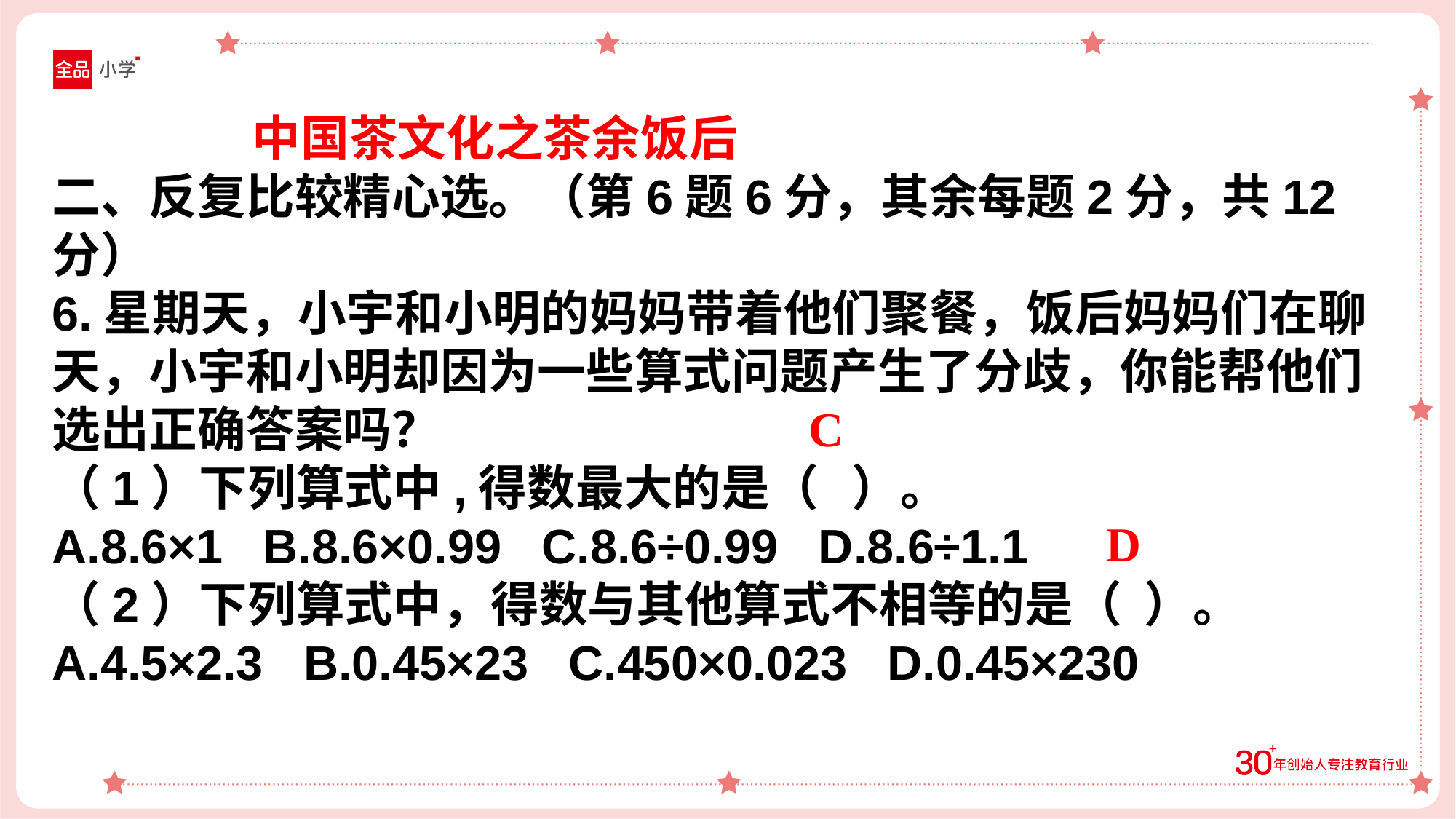

中国茶文化之茶余饭后
二、反复比较精心选。（第6题6分，其余每题2分，共12分）
6.星期天，小宇和小明的妈妈带着他们聚餐，饭后妈妈们在聊天，小宇和小明却因为一些算式问题产生了分歧，你能帮他们选出正确答案吗？
（1）下列算式中,得数最大的是（   ）。
A.8.6×1   B.8.6×0.99   C.8.6÷0.99   D.8.6÷1.1
（2）下列算式中，得数与其他算式不相等的是（  ）。
A.4.5×2.3   B.0.45×23   C.450×0.023   D.0.45×230

C
D